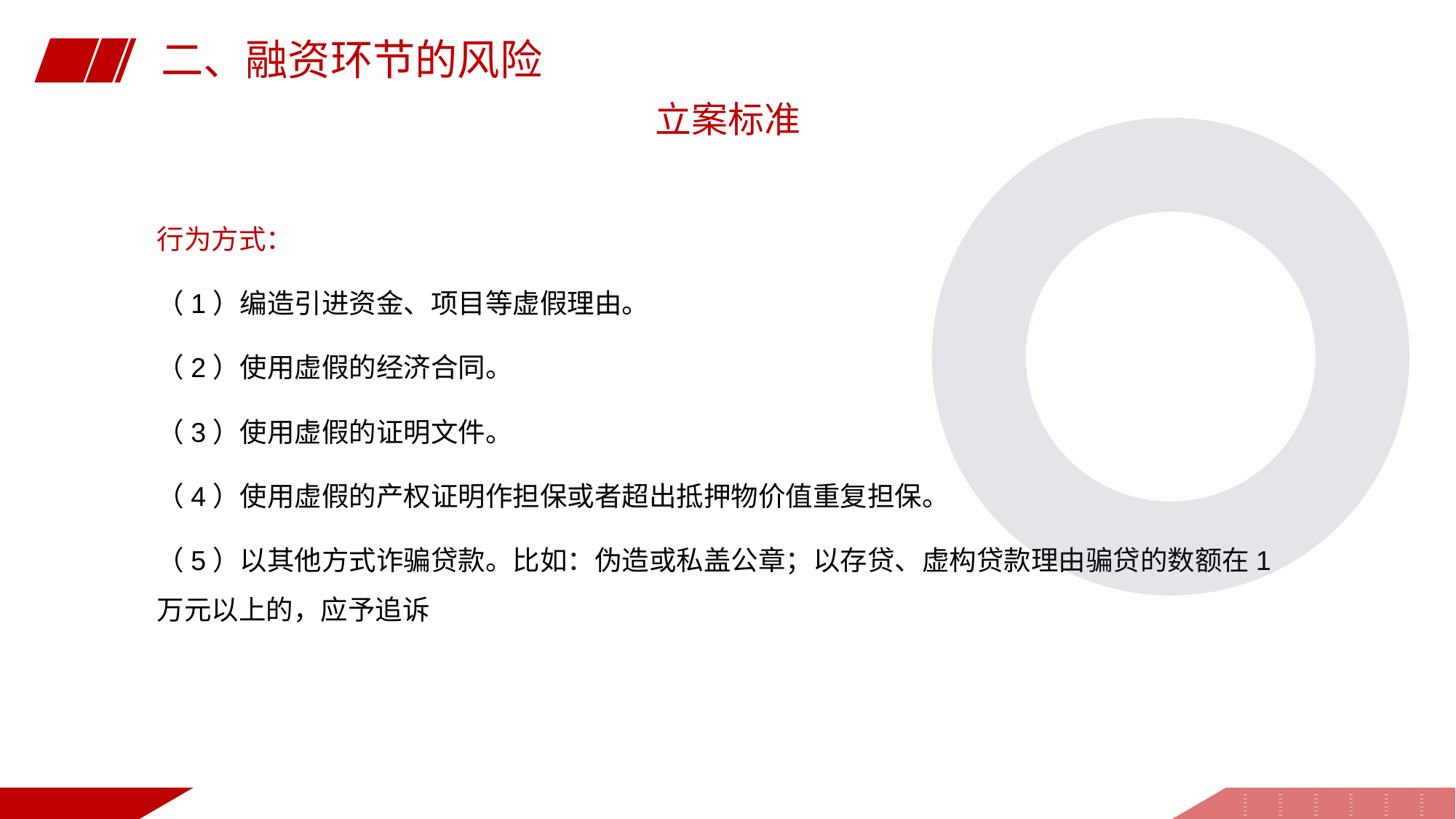

二、融资环节的风险
立案标准

行为方式：
（1）编造引进资金、项目等虚假理由。
（2）使用虚假的经济合同。
（3）使用虚假的证明文件。
（4）使用虚假的产权证明作担保或者超出抵押物价值重复担保。
（5）以其他方式诈骗贷款。比如：伪造或私盖公章；以存贷、虚构贷款理由骗贷的数额在1万元以上的，应予追诉